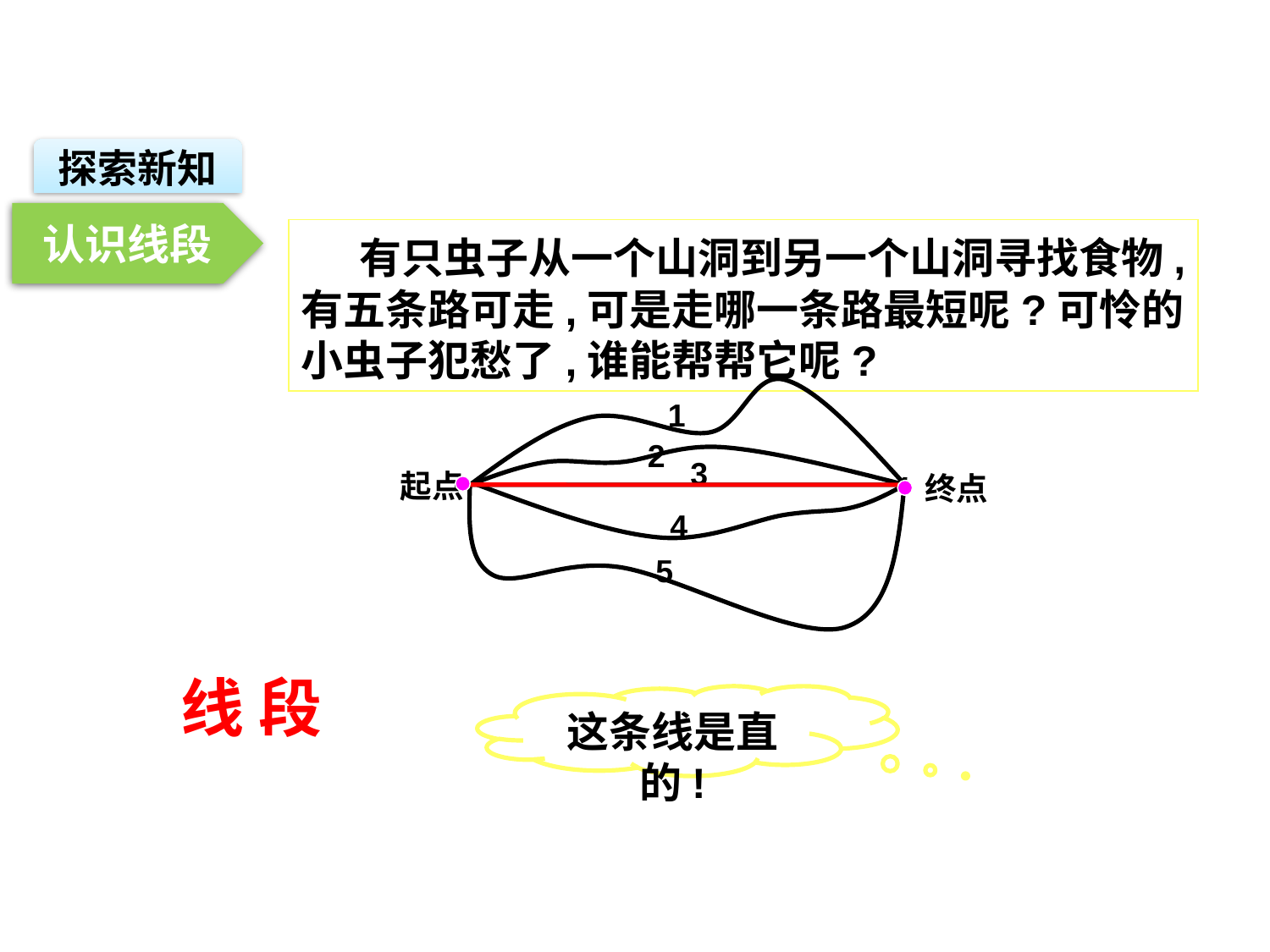

探索新知
认识线段
      有只虫子从一个山洞到另一个山洞寻找食物,
有五条路可走,可是走哪一条路最短呢?可怜的
小虫子犯愁了,谁能帮帮它呢?

1
2
3
4
5
起点
终点

线 段
这条线是直的!